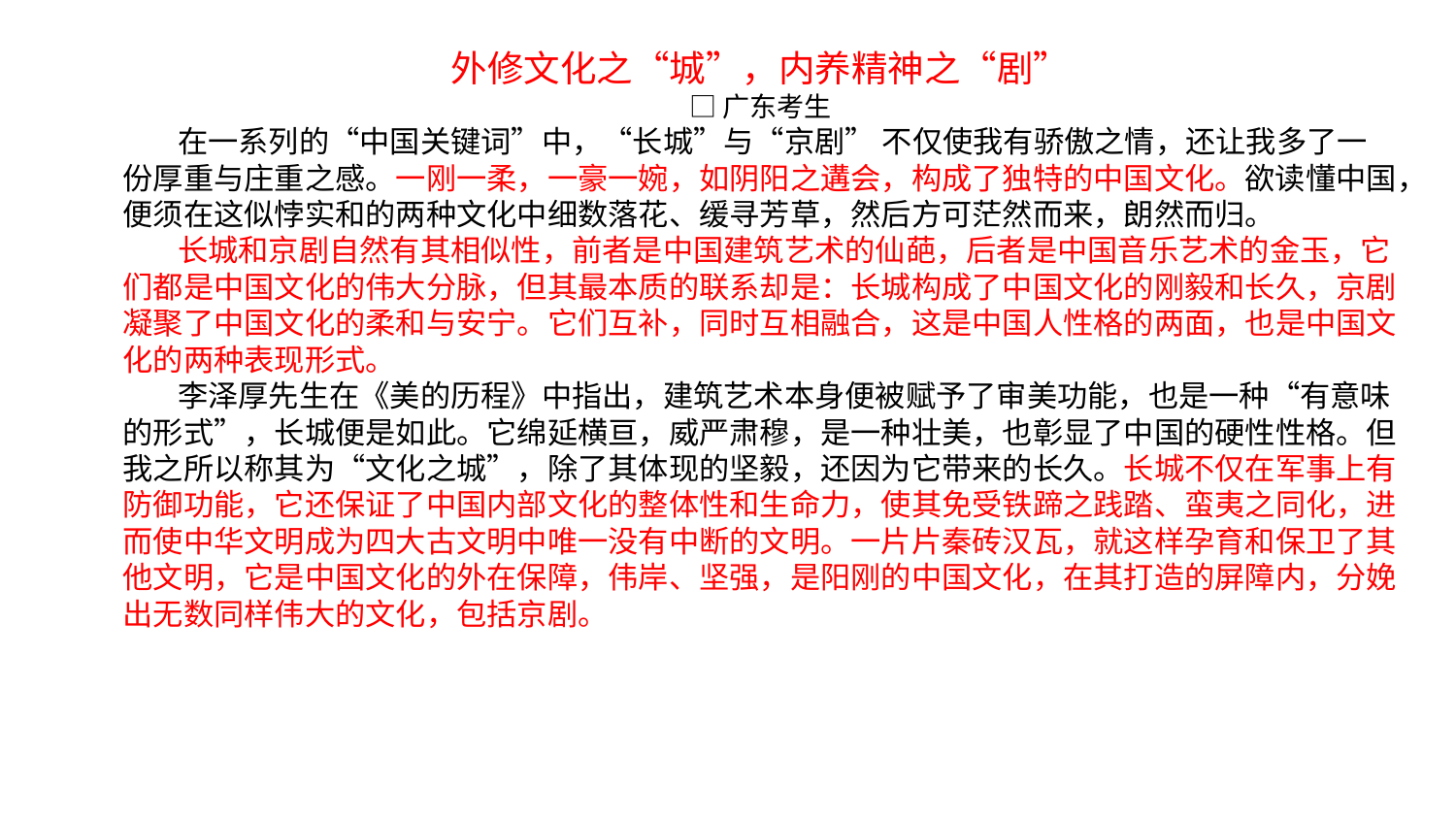

外修文化之“城”，内养精神之“剧”
□广东考生
       在一系列的“中国关键词”中，“长城”与“京剧” 不仅使我有骄傲之情，还让我多了一份厚重与庄重之感。一刚一柔，一豪一婉，如阴阳之遘会，构成了独特的中国文化。欲读懂中国，便须在这似悖实和的两种文化中细数落花、缓寻芳草，然后方可茫然而来，朗然而归。
       长城和京剧自然有其相似性，前者是中国建筑艺术的仙葩，后者是中国音乐艺术的金玉，它们都是中国文化的伟大分脉，但其最本质的联系却是：长城构成了中国文化的刚毅和长久，京剧凝聚了中国文化的柔和与安宁。它们互补，同时互相融合，这是中国人性格的两面，也是中国文化的两种表现形式。
       李泽厚先生在《美的历程》中指出，建筑艺术本身便被赋予了审美功能，也是一种“有意味的形式”，长城便是如此。它绵延横亘，威严肃穆，是一种壮美，也彰显了中国的硬性性格。但我之所以称其为“文化之城”，除了其体现的坚毅，还因为它带来的长久。长城不仅在军事上有防御功能，它还保证了中国内部文化的整体性和生命力，使其免受铁蹄之践踏、蛮夷之同化，进而使中华文明成为四大古文明中唯一没有中断的文明。一片片秦砖汉瓦，就这样孕育和保卫了其他文明，它是中国文化的外在保障，伟岸、坚强，是阳刚的中国文化，在其打造的屏障内，分娩出无数同样伟大的文化，包括京剧。